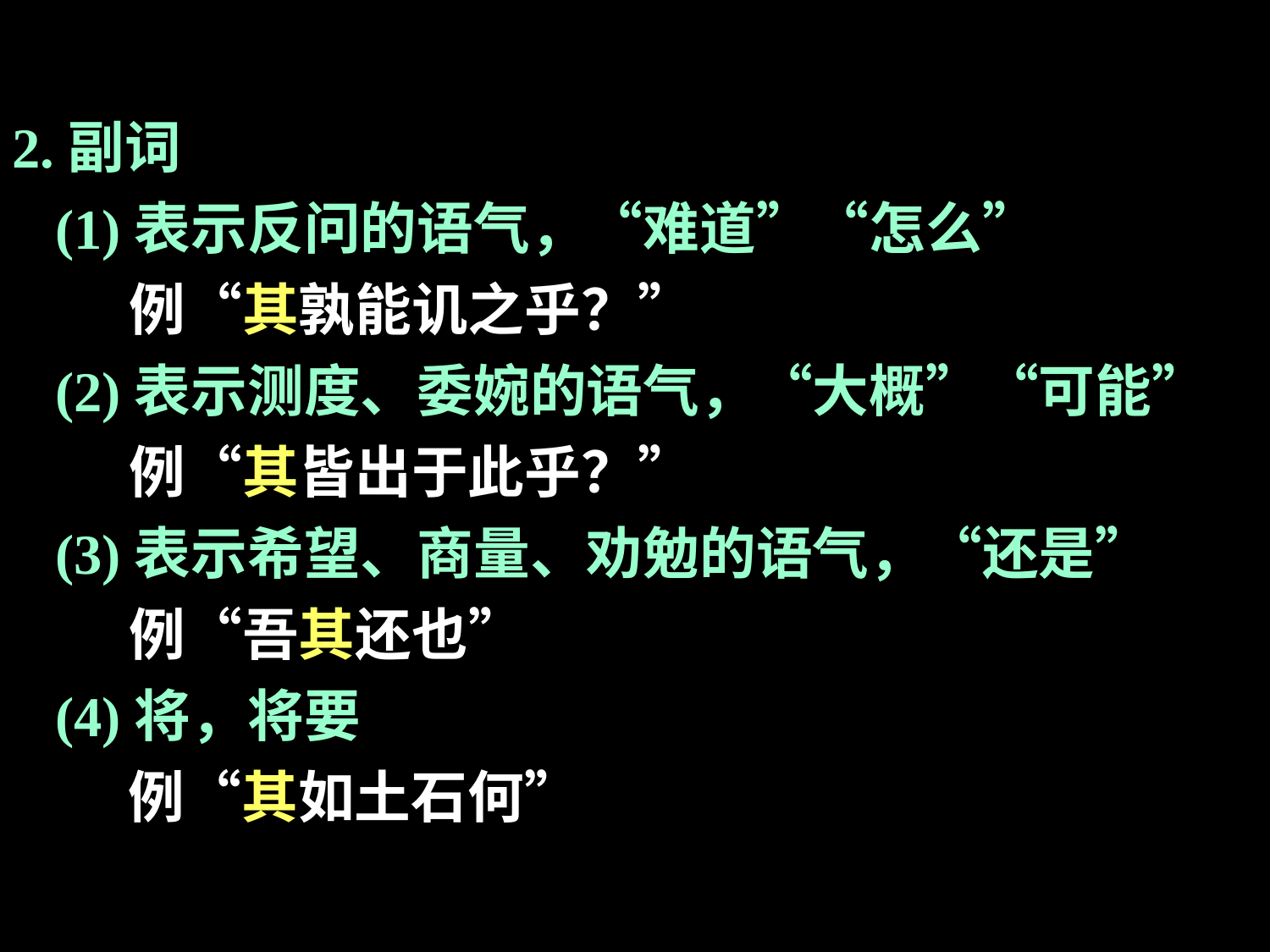

2.副词
   (1)表示反问的语气，“难道”“怎么”
        例“其孰能讥之乎？”
   (2)表示测度、委婉的语气，“大概”“可能”
        例“其皆出于此乎？”
   (3)表示希望、商量、劝勉的语气，“还是”
        例“吾其还也”
   (4)将，将要
         例“其如土石何”